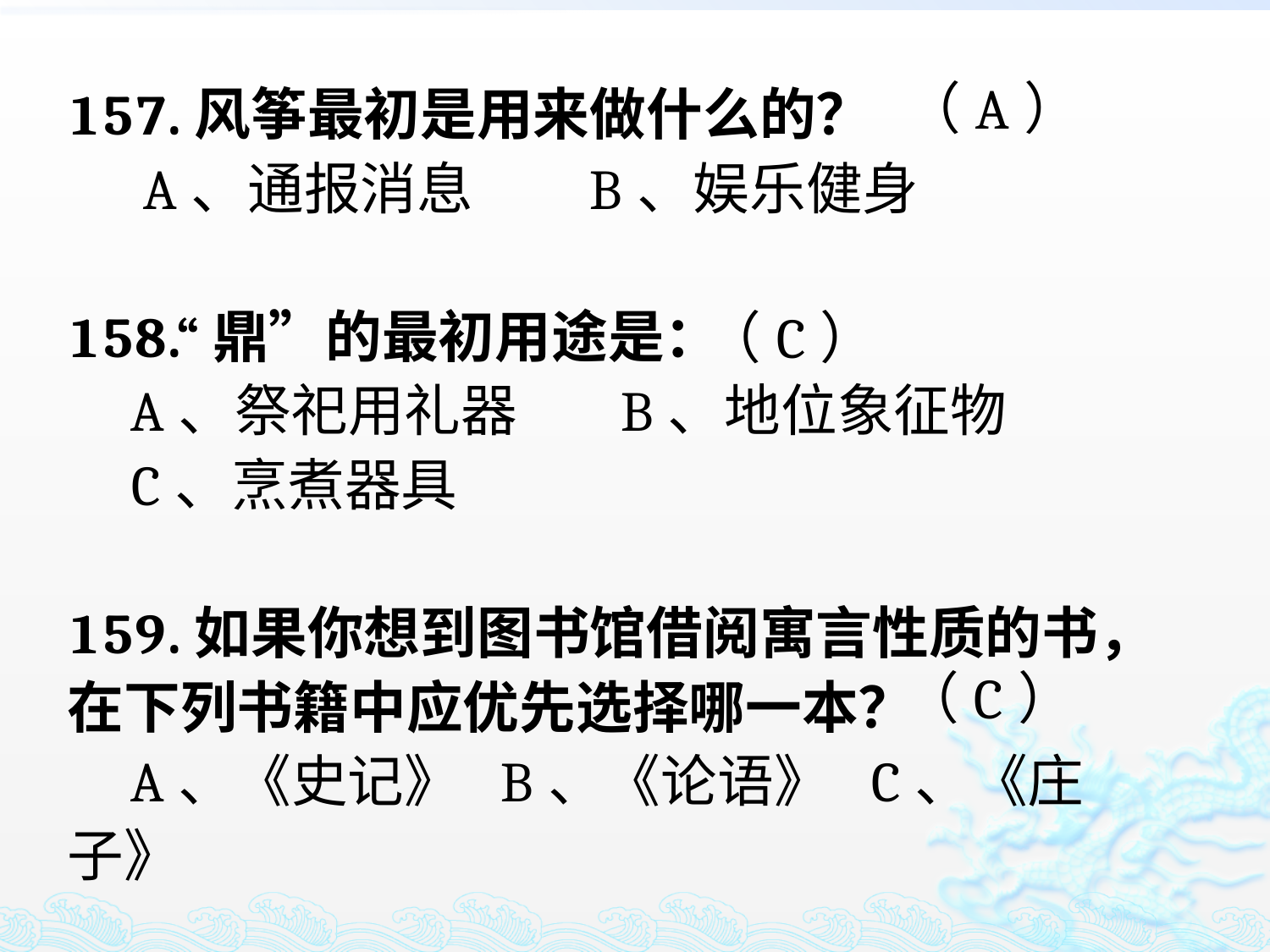

157.风筝最初是用来做什么的？
      A、通报消息        B、娱乐健身

158.“鼎”的最初用途是：
     A、祭祀用礼器       B、地位象征物
     C、烹煮器具

159.如果你想到图书馆借阅寓言性质的书，在下列书籍中应优先选择哪一本？
     A、《史记》  B、《论语》  C、《庄子》
（A）
（C）
（C）